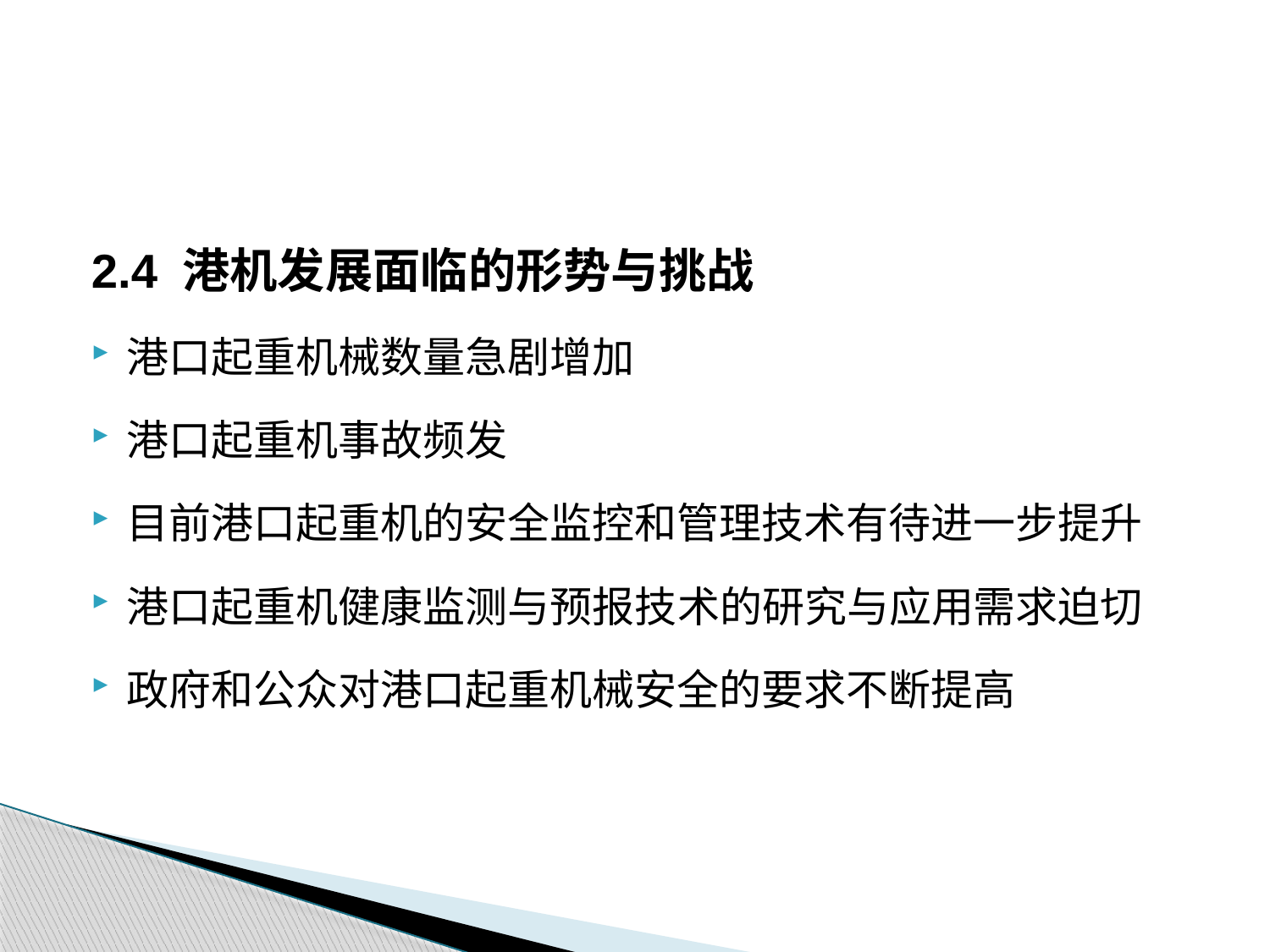

2.4 港机发展面临的形势与挑战
港口起重机械数量急剧增加
港口起重机事故频发
目前港口起重机的安全监控和管理技术有待进一步提升
港口起重机健康监测与预报技术的研究与应用需求迫切
政府和公众对港口起重机械安全的要求不断提高